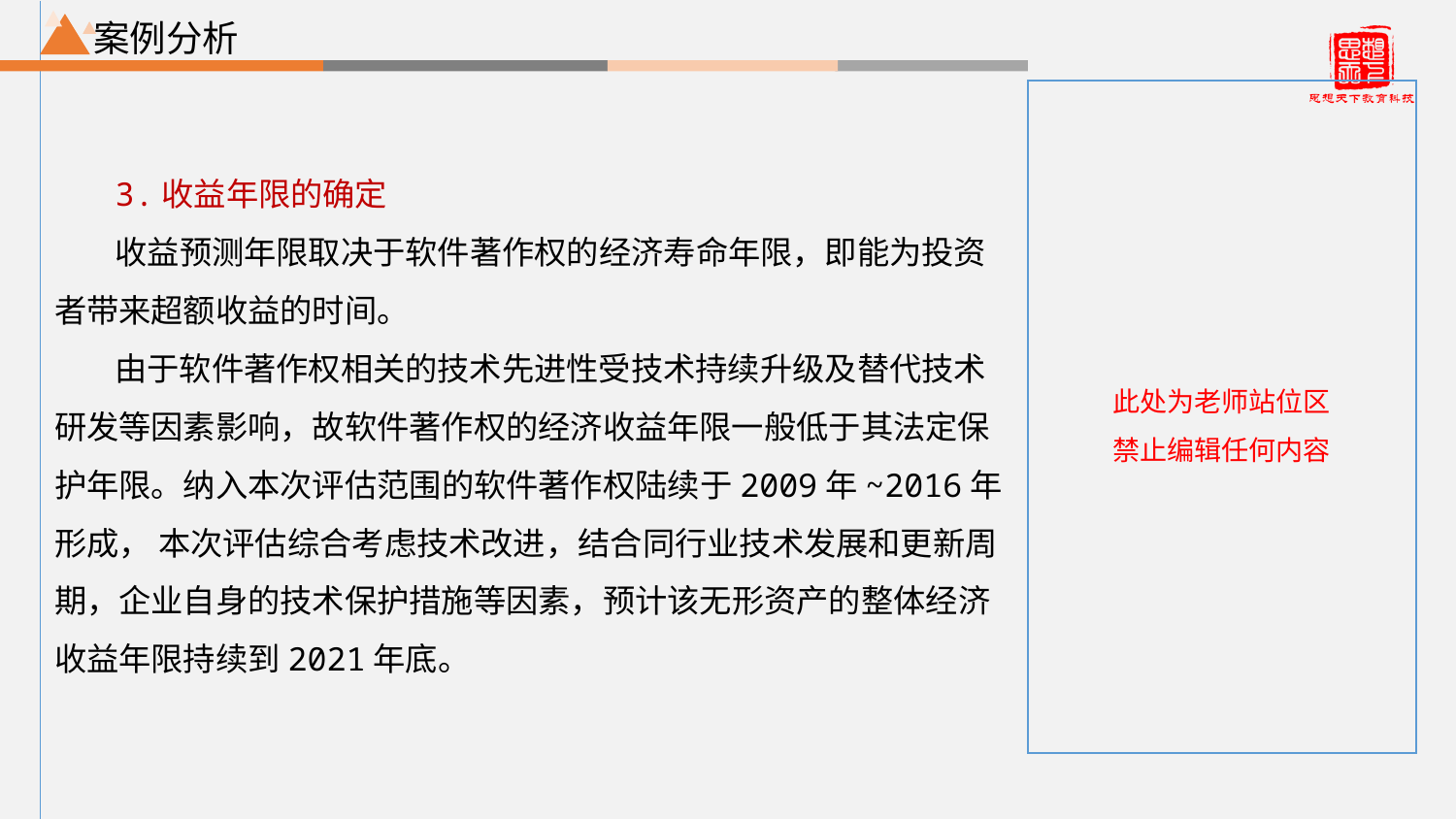

案例分析
3.收益年限的确定
收益预测年限取决于软件著作权的经济寿命年限，即能为投资者带来超额收益的时间。
由于软件著作权相关的技术先进性受技术持续升级及替代技术研发等因素影响，故软件著作权的经济收益年限一般低于其法定保护年限。纳入本次评估范围的软件著作权陆续于2009年~2016年形成， 本次评估综合考虑技术改进，结合同行业技术发展和更新周期，企业自身的技术保护措施等因素，预计该无形资产的整体经济收益年限持续到2021年底。

44